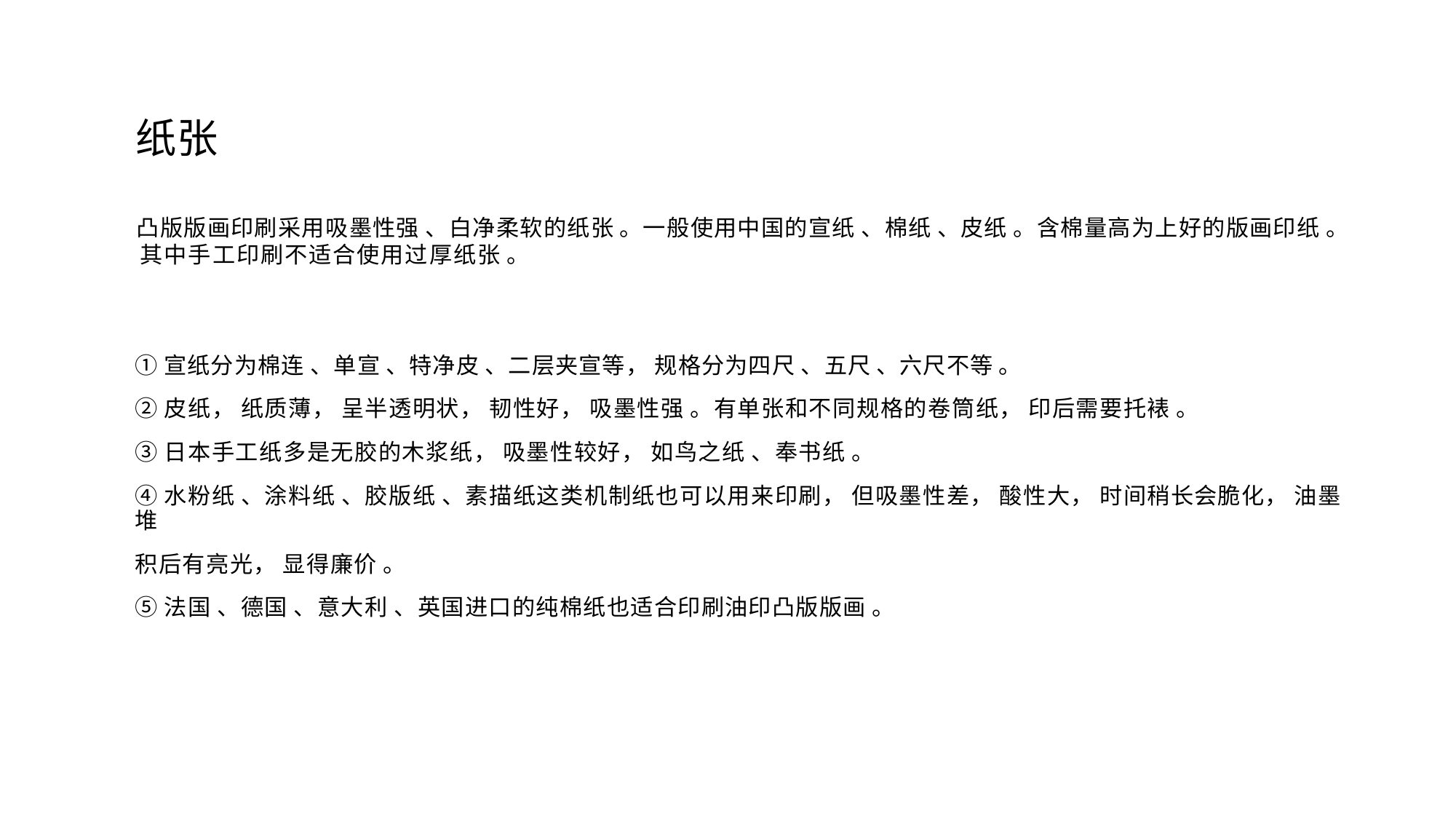

纸张

凸版版画印刷采用吸墨性强 、白净柔软的纸张 。一般使用中国的宣纸 、棉纸 、皮纸 。含棉量高为上好的版画印纸 。 其中手工印刷不适合使用过厚纸张 。

①宣纸分为棉连 、单宣 、特净皮 、二层夹宣等， 规格分为四尺 、五尺 、六尺不等 。
②皮纸， 纸质薄， 呈半透明状， 韧性好， 吸墨性强 。有单张和不同规格的卷筒纸， 印后需要托裱 。
③日本手工纸多是无胶的木浆纸， 吸墨性较好， 如鸟之纸 、奉书纸 。
④水粉纸 、涂料纸 、胶版纸 、素描纸这类机制纸也可以用来印刷， 但吸墨性差， 酸性大， 时间稍长会脆化， 油墨堆
积后有亮光， 显得廉价 。

⑤法国 、德国 、意大利 、英国进口的纯棉纸也适合印刷油印凸版版画 。